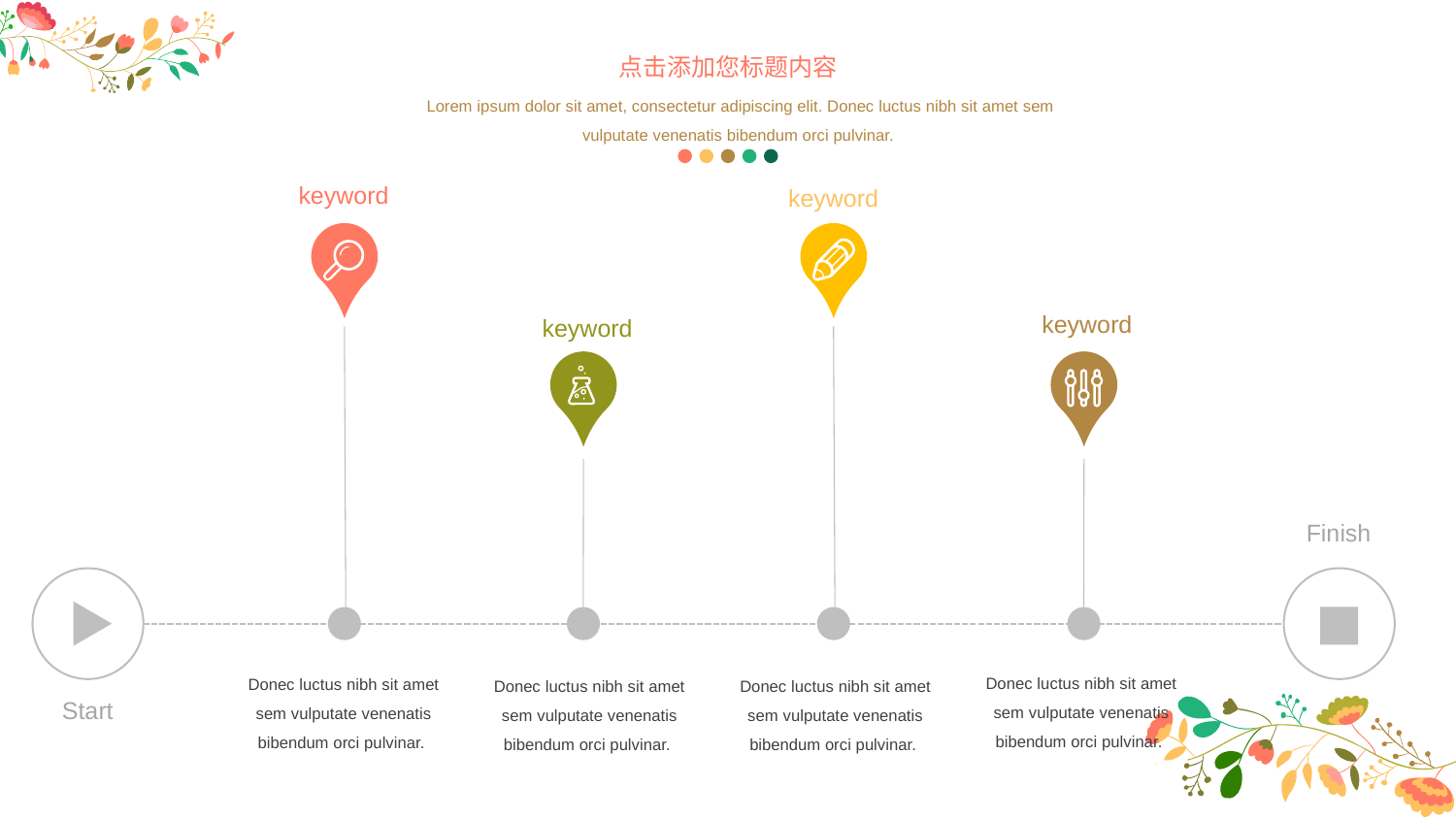

点击添加您标题内容
Lorem ipsum dolor sit amet, consectetur adipiscing elit. Donec luctus nibh sit amet sem vulputate venenatis bibendum orci pulvinar.

keyword
keyword

keyword
keyword

Finish

Donec luctus nibh sit amet sem vulputate venenatis bibendum orci pulvinar.
Donec luctus nibh sit amet sem vulputate venenatis bibendum orci pulvinar.
Donec luctus nibh sit amet sem vulputate venenatis bibendum orci pulvinar.
Donec luctus nibh sit amet sem vulputate venenatis bibendum orci pulvinar.
Start